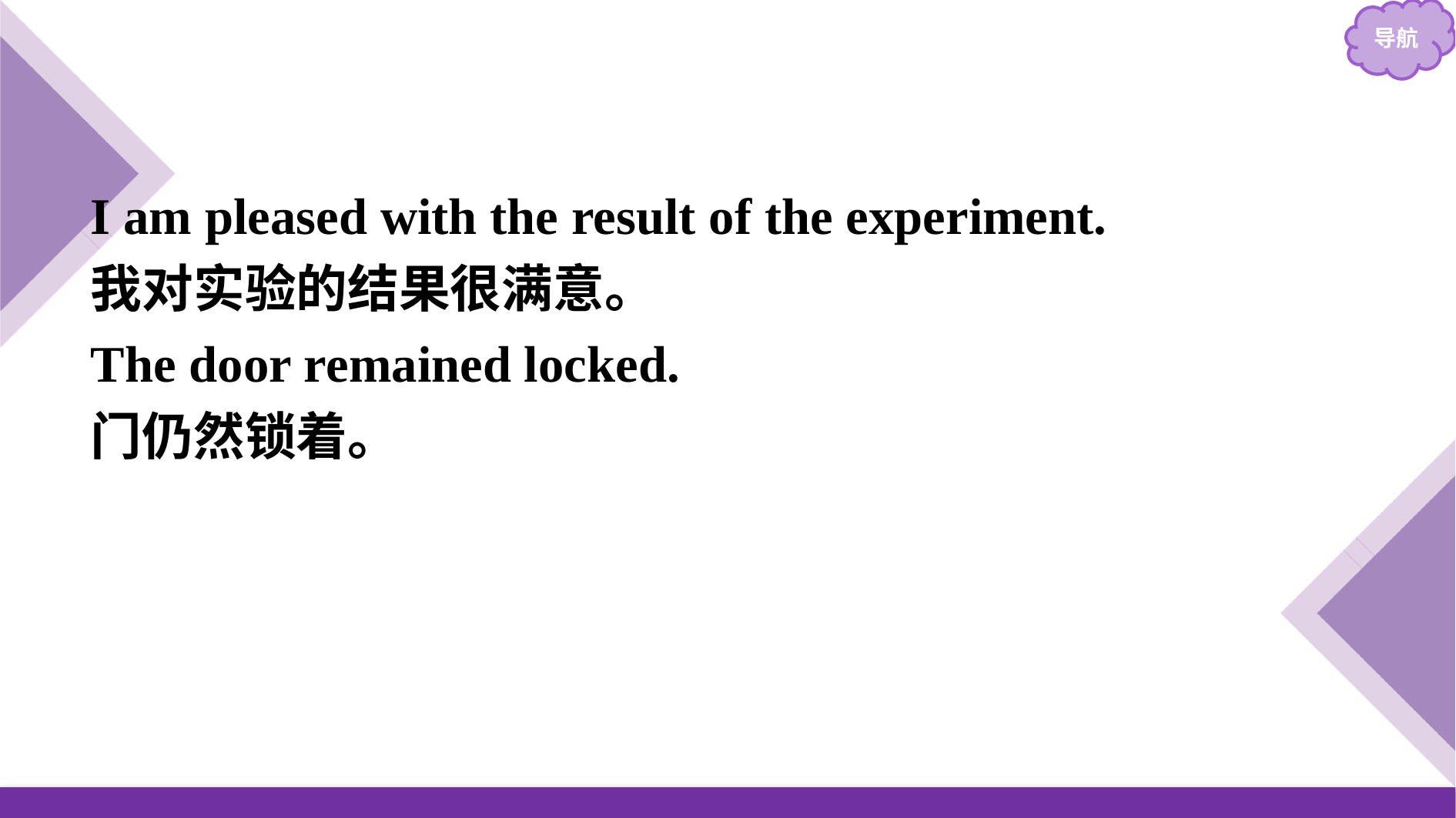

I am pleased with the result of the experiment.
我对实验的结果很满意。
The door remained locked.
门仍然锁着。